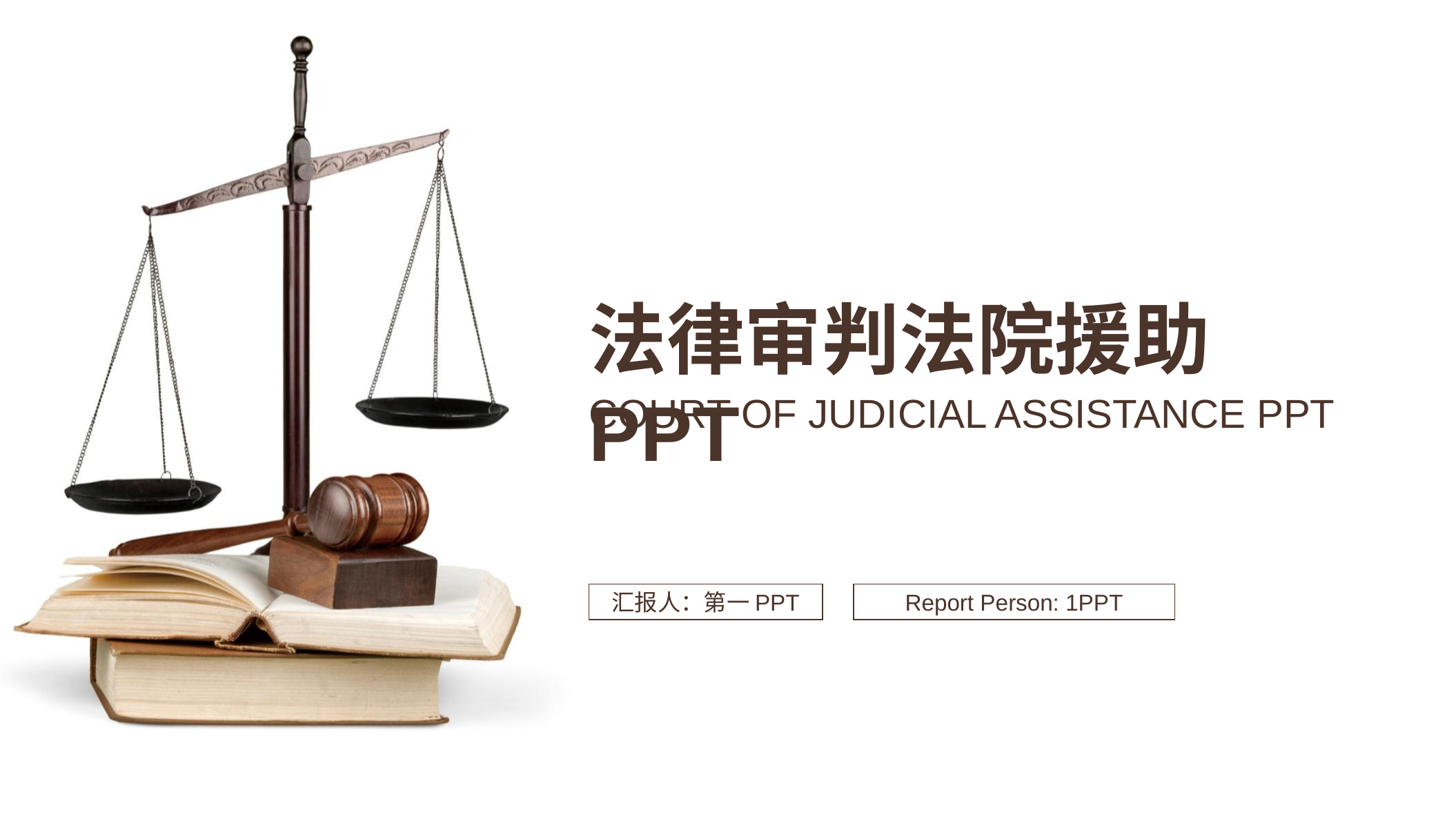

法律审判法院援助PPT
COURT OF JUDICIAL ASSISTANCE PPT
汇报人：第一PPT
Report Person: 1PPT